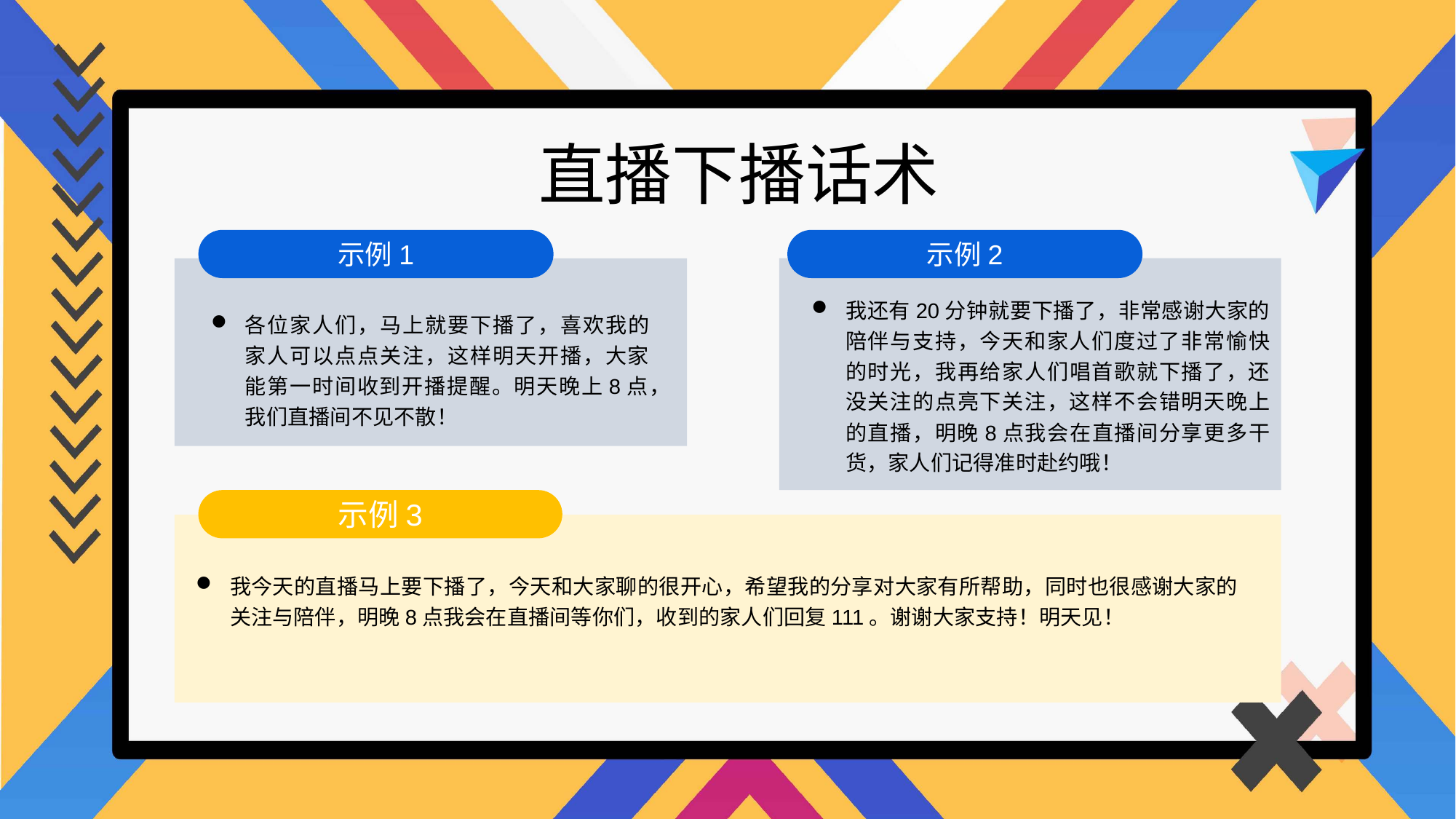

直播下播话术
示例1
示例2

我还有20分钟就要下播了，非常感谢大家的陪伴与支持，今天和家人们度过了非常愉快的时光，我再给家人们唱首歌就下播了，还没关注的点亮下关注，这样不会错明天晚上的直播，明晚8点我会在直播间分享更多干货，家人们记得准时赴约哦！
各位家人们，马上就要下播了，喜欢我的家人可以点点关注，这样明天开播，大家能第一时间收到开播提醒。明天晚上8点，我们直播间不见不散！
示例3

我今天的直播马上要下播了，今天和大家聊的很开心，希望我的分享对大家有所帮助，同时也很感谢大家的关注与陪伴，明晚8点我会在直播间等你们，收到的家人们回复111。谢谢大家支持！明天见！